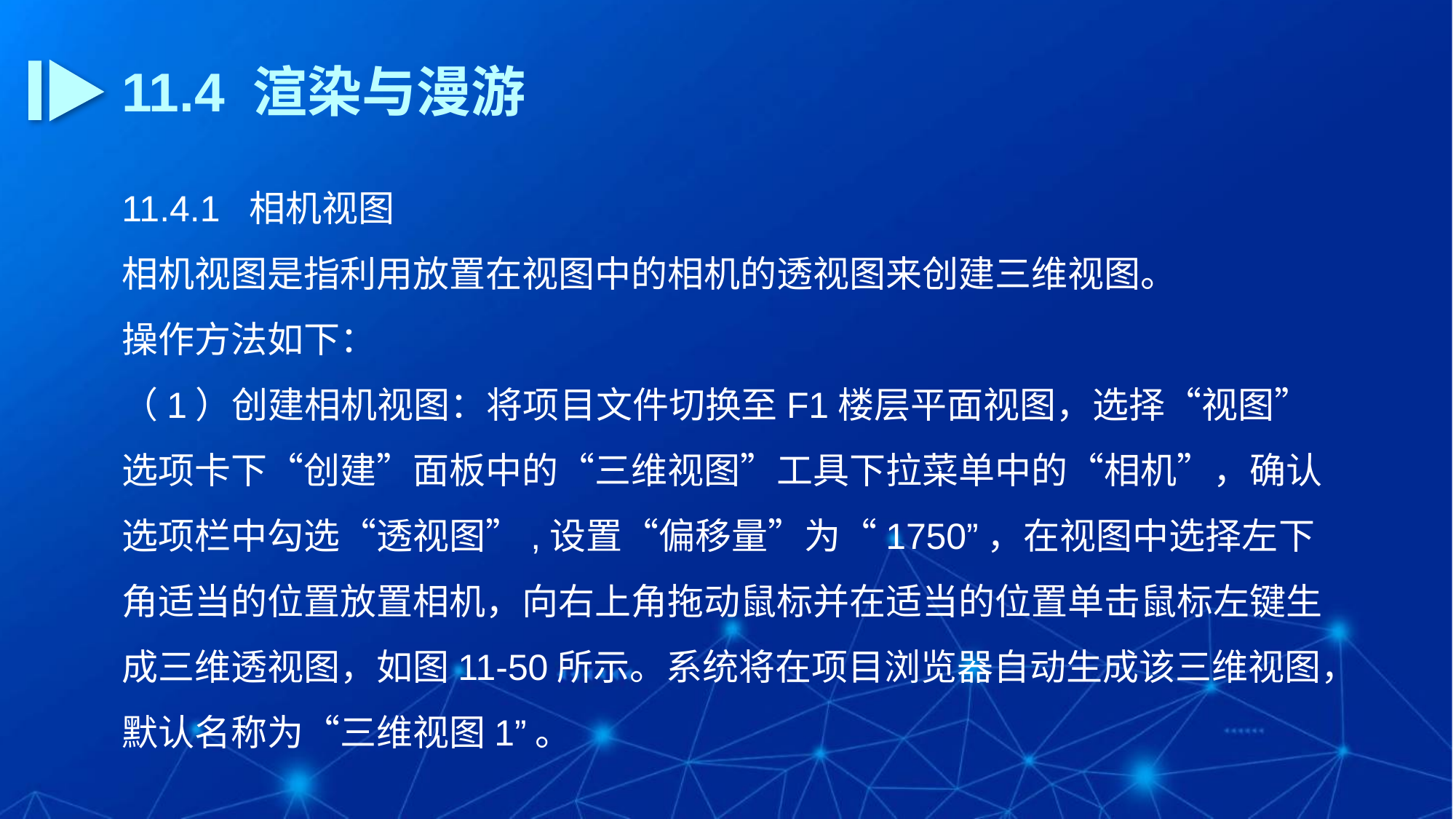

11.4 渲染与漫游

11.4.1  相机视图
相机视图是指利用放置在视图中的相机的透视图来创建三维视图。
操作方法如下：
（1）创建相机视图：将项目文件切换至F1楼层平面视图，选择“视图”选项卡下“创建”面板中的“三维视图”工具下拉菜单中的“相机”，确认选项栏中勾选“透视图”,设置“偏移量”为“1750”，在视图中选择左下角适当的位置放置相机，向右上角拖动鼠标并在适当的位置单击鼠标左键生成三维透视图，如图11-50所示。系统将在项目浏览器自动生成该三维视图，默认名称为“三维视图1”。